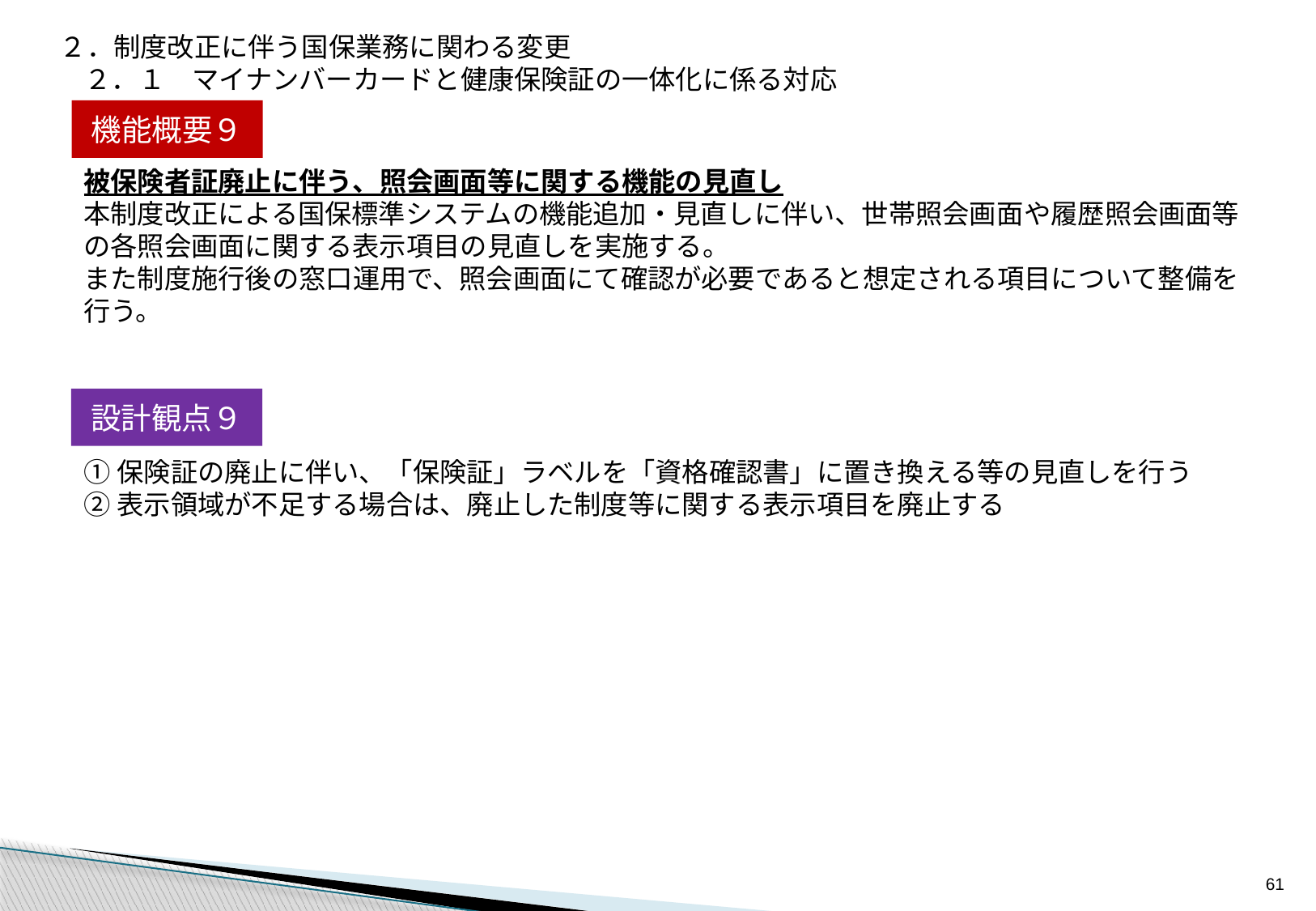

２．制度改正に伴う国保業務に関わる変更
２．１　マイナンバーカードと健康保険証の一体化に係る対応
機能概要９
被保険者証廃止に伴う、照会画面等に関する機能の見直し
本制度改正による国保標準システムの機能追加・見直しに伴い、世帯照会画面や履歴照会画面等の各照会画面に関する表示項目の見直しを実施する。
また制度施行後の窓口運用で、照会画面にて確認が必要であると想定される項目について整備を行う。
設計観点９
①保険証の廃止に伴い、「保険証」ラベルを「資格確認書」に置き換える等の見直しを行う
②表示領域が不足する場合は、廃止した制度等に関する表示項目を廃止する
61